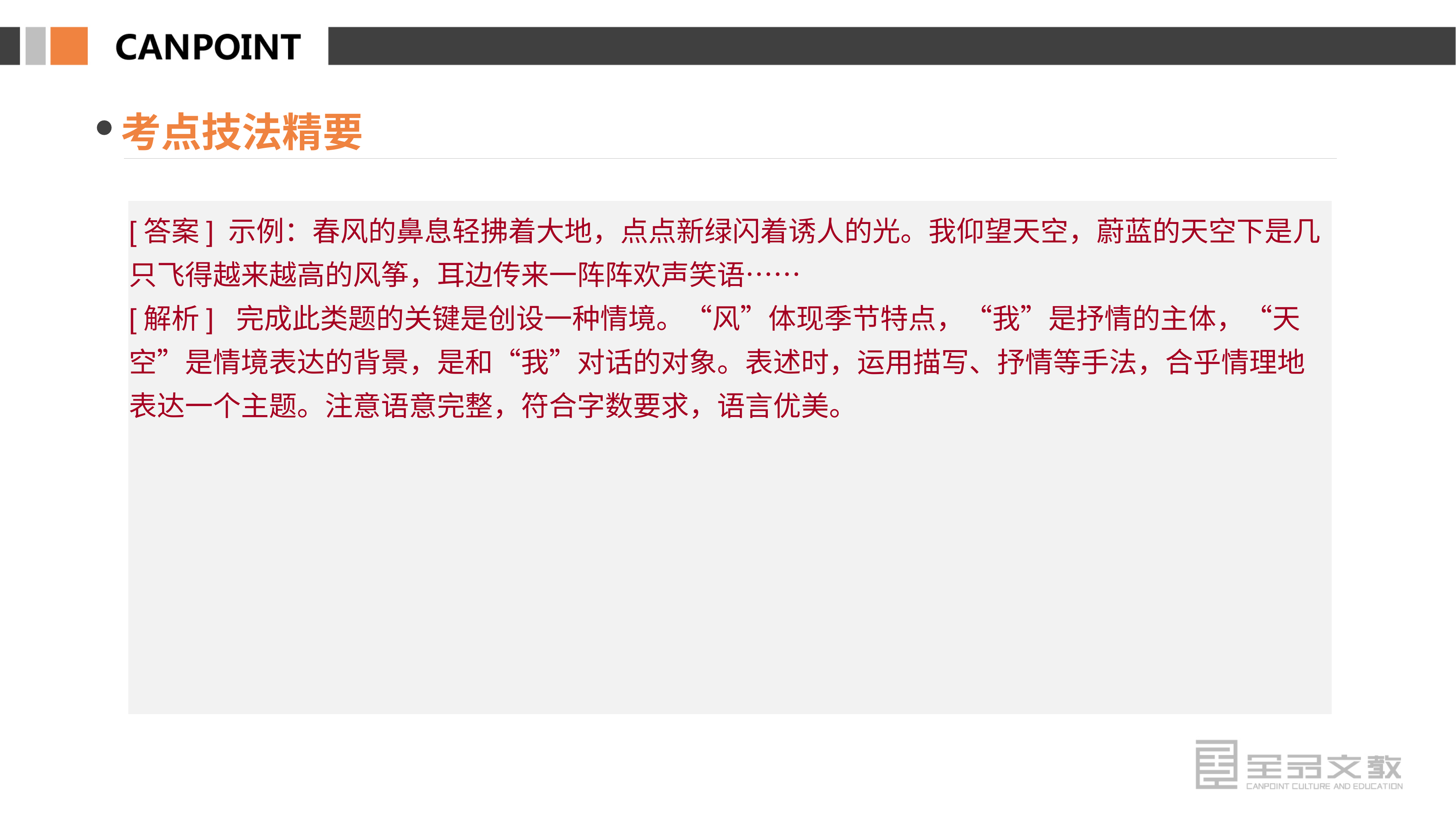

考点技法精要

[答案] 示例：春风的鼻息轻拂着大地，点点新绿闪着诱人的光。我仰望天空，蔚蓝的天空下是几只飞得越来越高的风筝，耳边传来一阵阵欢声笑语……
[解析]  完成此类题的关键是创设一种情境。“风”体现季节特点，“我”是抒情的主体，“天空”是情境表达的背景，是和“我”对话的对象。表述时，运用描写、抒情等手法，合乎情理地表达一个主题。注意语意完整，符合字数要求，语言优美。